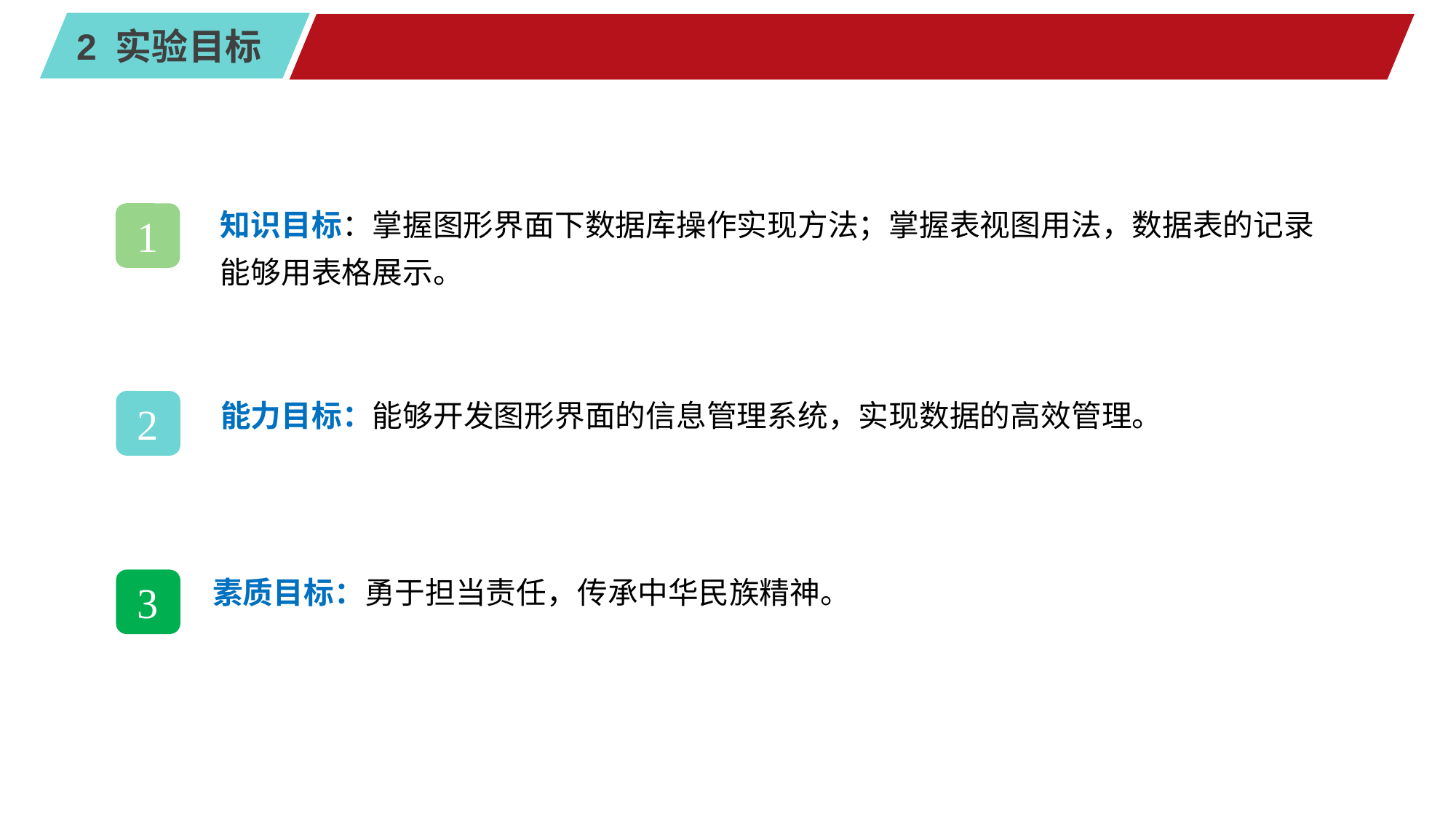

#
知识目标：掌握图形界面下数据库操作实现方法；掌握表视图用法，数据表的记录能够用表格展示。
1
能力目标：能够开发图形界面的信息管理系统，实现数据的高效管理。
2
素质目标：勇于担当责任，传承中华民族精神。
3